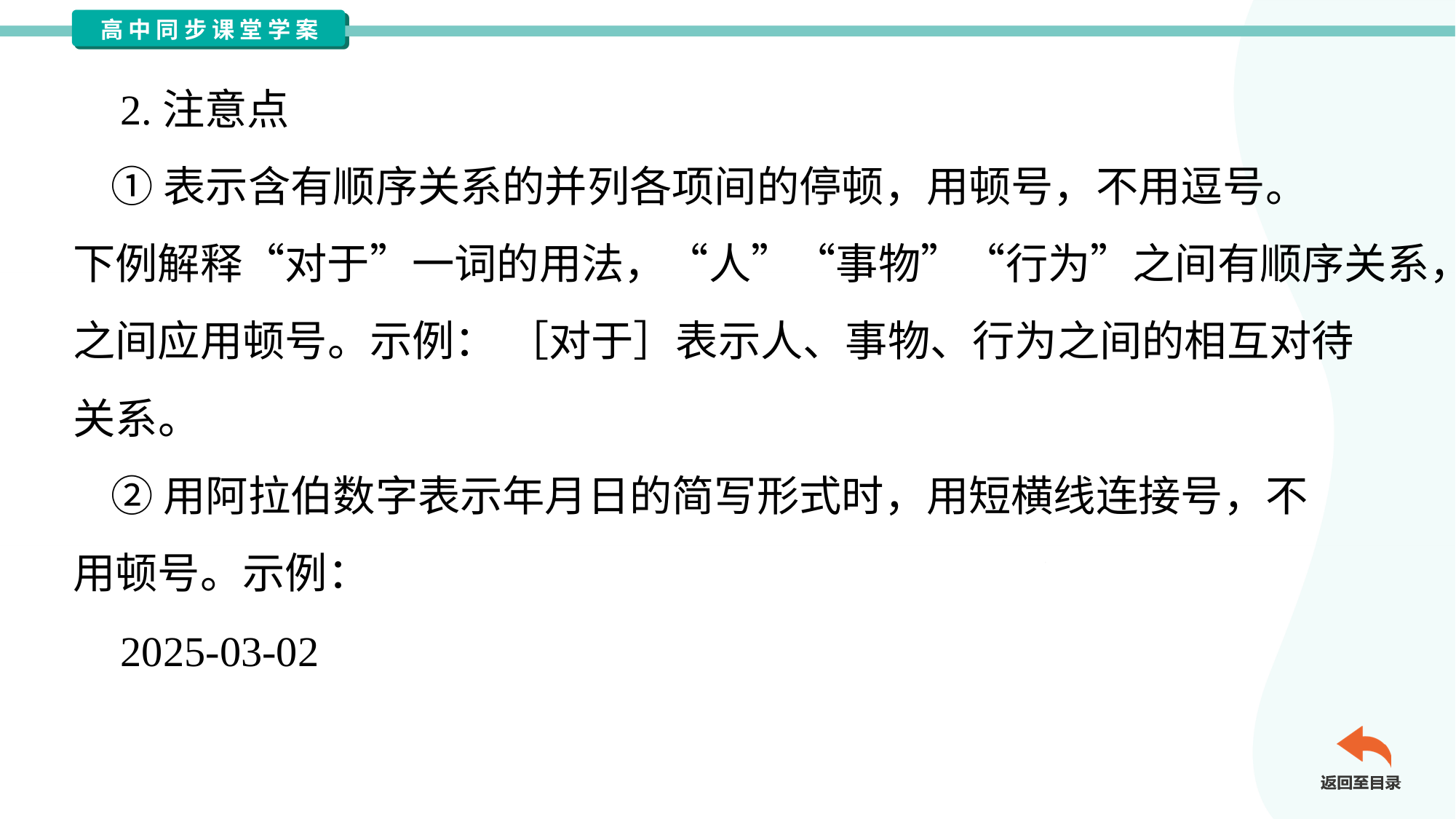

2.注意点
    ①表示含有顺序关系的并列各项间的停顿，用顿号，不用逗号。
下例解释“对于”一词的用法，“人”“事物”“行为”之间有顺序关系，各项
之间应用顿号。示例： ［对于］表示人、事物、行为之间的相互对待
关系。
    ②用阿拉伯数字表示年月日的简写形式时，用短横线连接号，不
用顿号。示例：
    2025-03-02